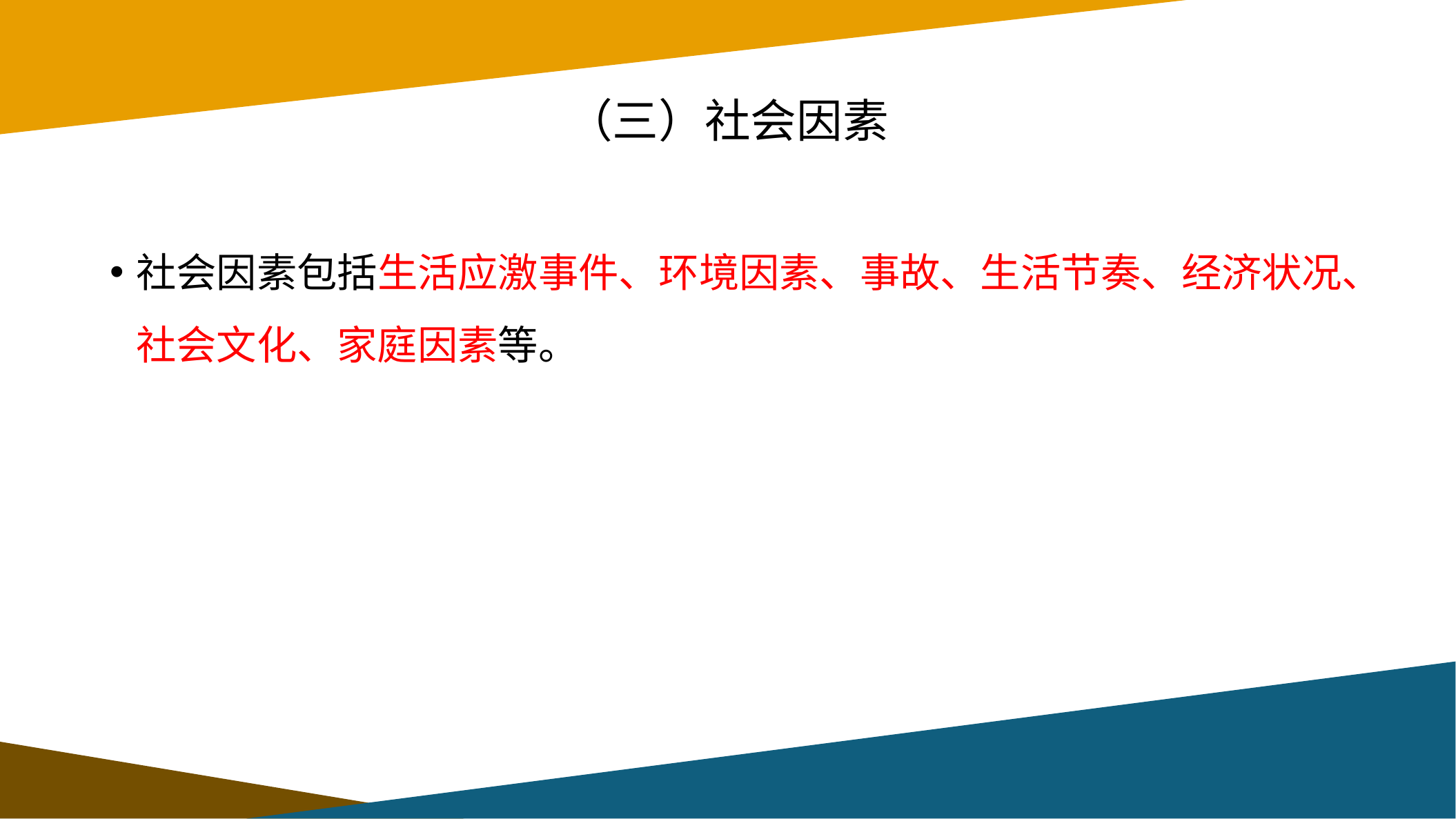

# （三）社会因素
社会因素包括生活应激事件、环境因素、事故、生活节奏、经济状况、社会文化、家庭因素等。